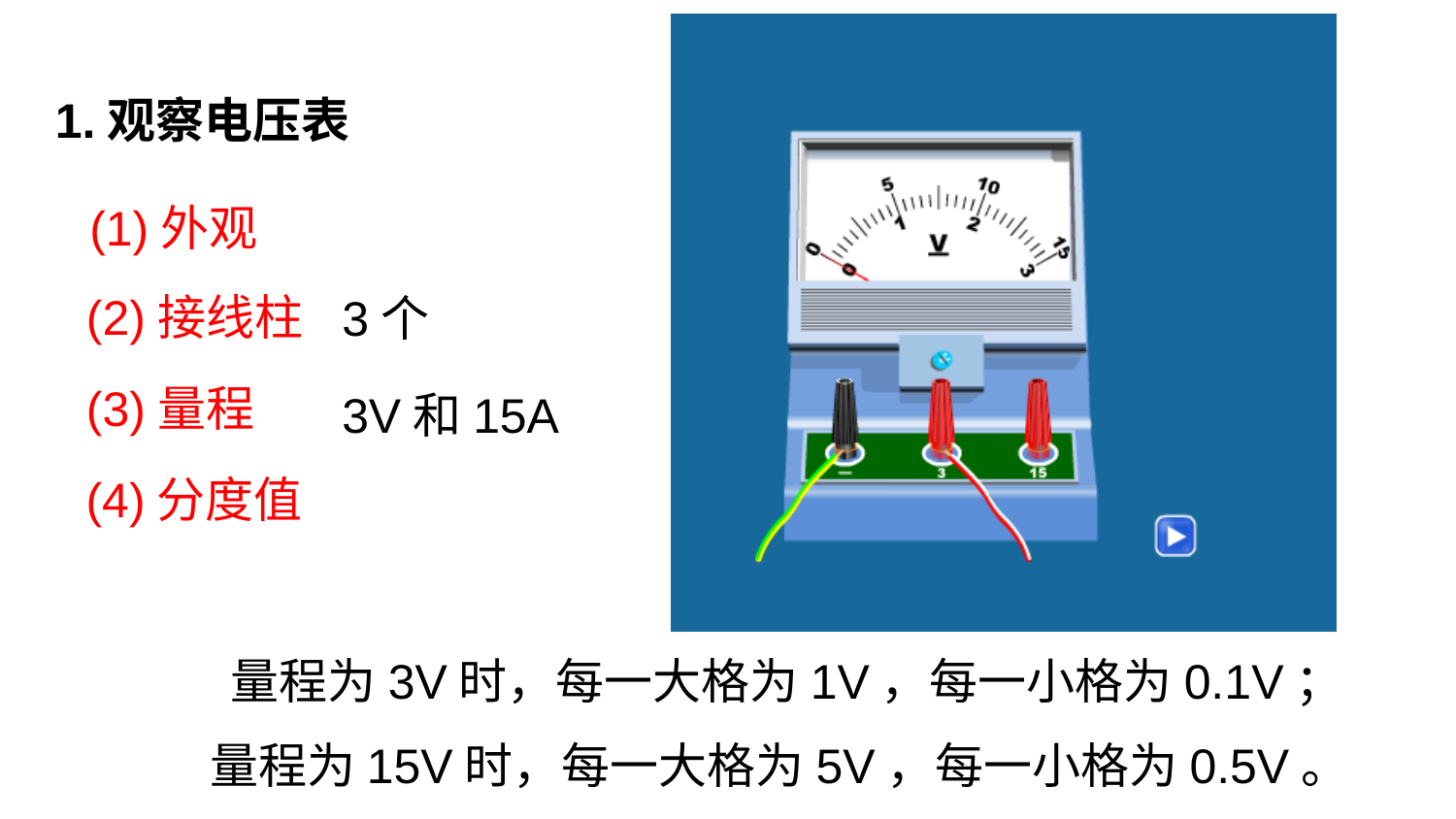

1.观察电压表
(1)外观
(2)接线柱
3个
(3)量程
3V和15A
(4)分度值
量程为3V时，每一大格为1V，每一小格为0.1V；
量程为15V时，每一大格为5V，每一小格为0.5V。